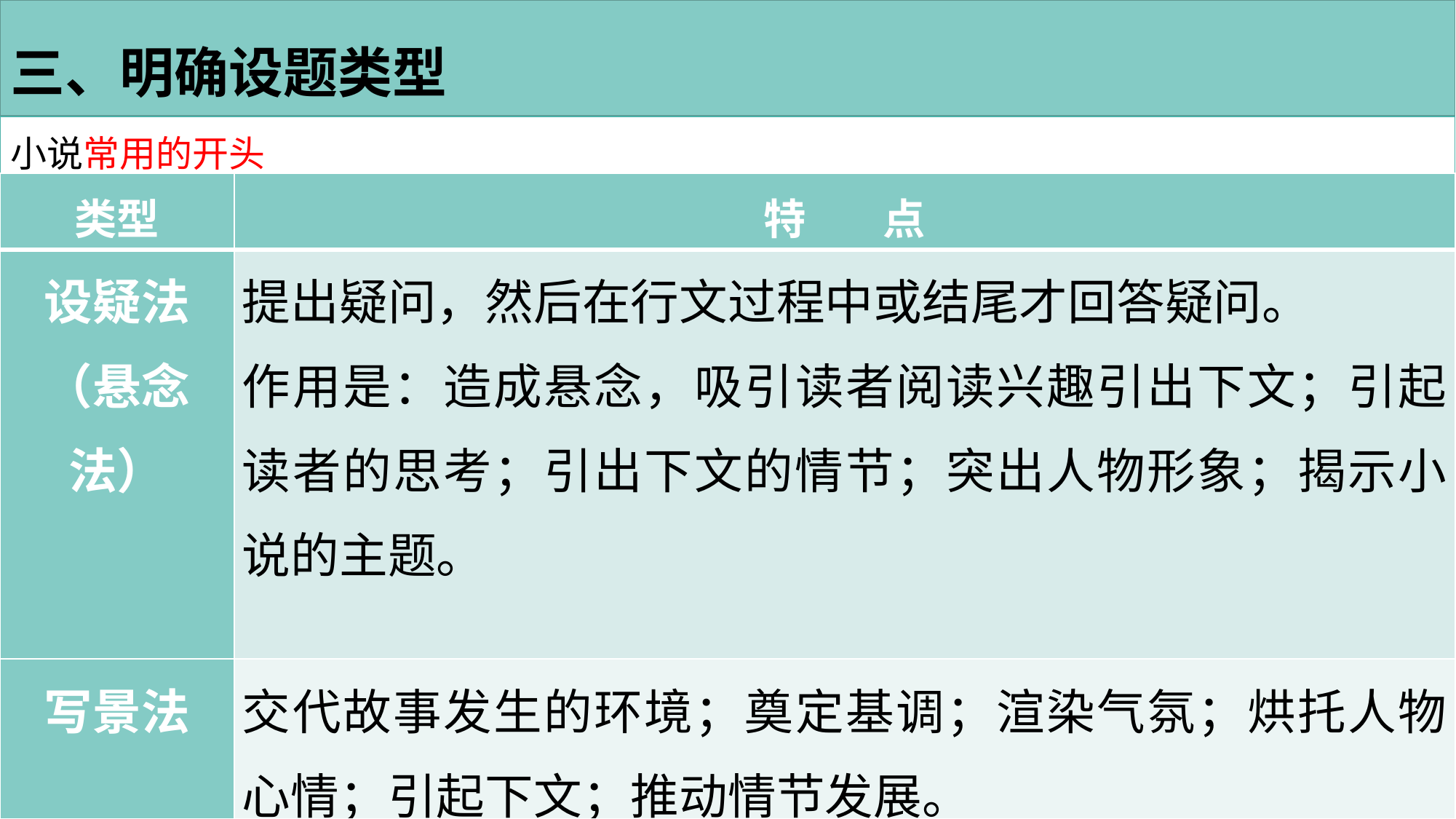

三、明确设题类型

小说常用的开头
| 类型 | 特 点 |
| --- | --- |
| 设疑法 （悬念法） | 提出疑问，然后在行文过程中或结尾才回答疑问。 作用是：造成悬念，吸引读者阅读兴趣引出下文；引起读者的思考；引出下文的情节；突出人物形象；揭示小说的主题。 |
| 写景法 | 交代故事发生的环境；奠定基调；渲染气氛；烘托人物心情；引起下文；推动情节发展。 |